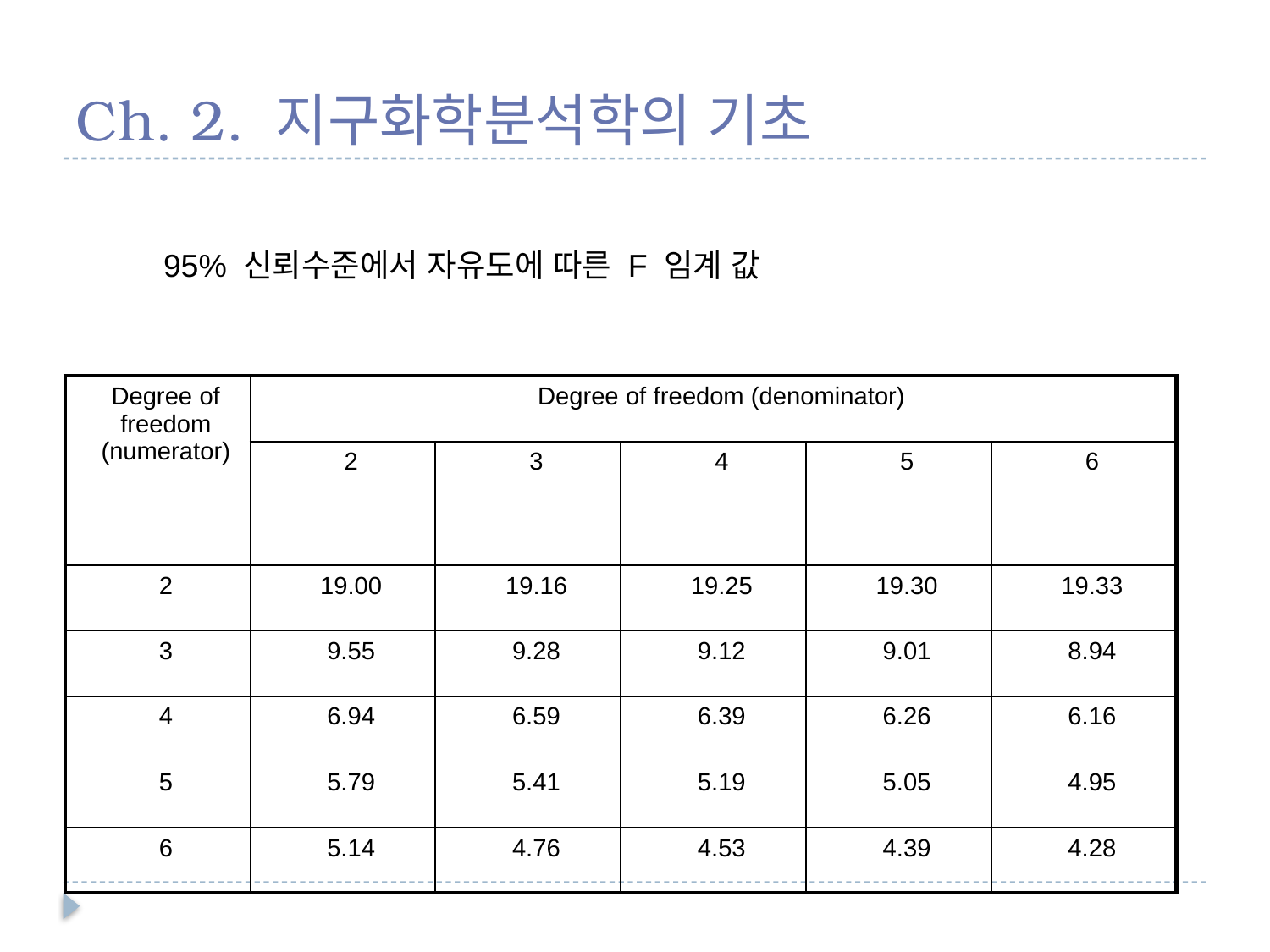

# Ch. 2. 지구화학분석학의 기초
95% 신뢰수준에서 자유도에 따른 F 임계 값
| Degree of freedom (numerator) | Degree of freedom (denominator) |  |  |  |  |
| --- | --- | --- | --- | --- | --- |
|  | 2 | 3 | 4 | 5 | 6 |
| 2 | 19.00 | 19.16 | 19.25 | 19.30 | 19.33 |
| 3 | 9.55 | 9.28 | 9.12 | 9.01 | 8.94 |
| 4 | 6.94 | 6.59 | 6.39 | 6.26 | 6.16 |
| 5 | 5.79 | 5.41 | 5.19 | 5.05 | 4.95 |
| 6 | 5.14 | 4.76 | 4.53 | 4.39 | 4.28 |